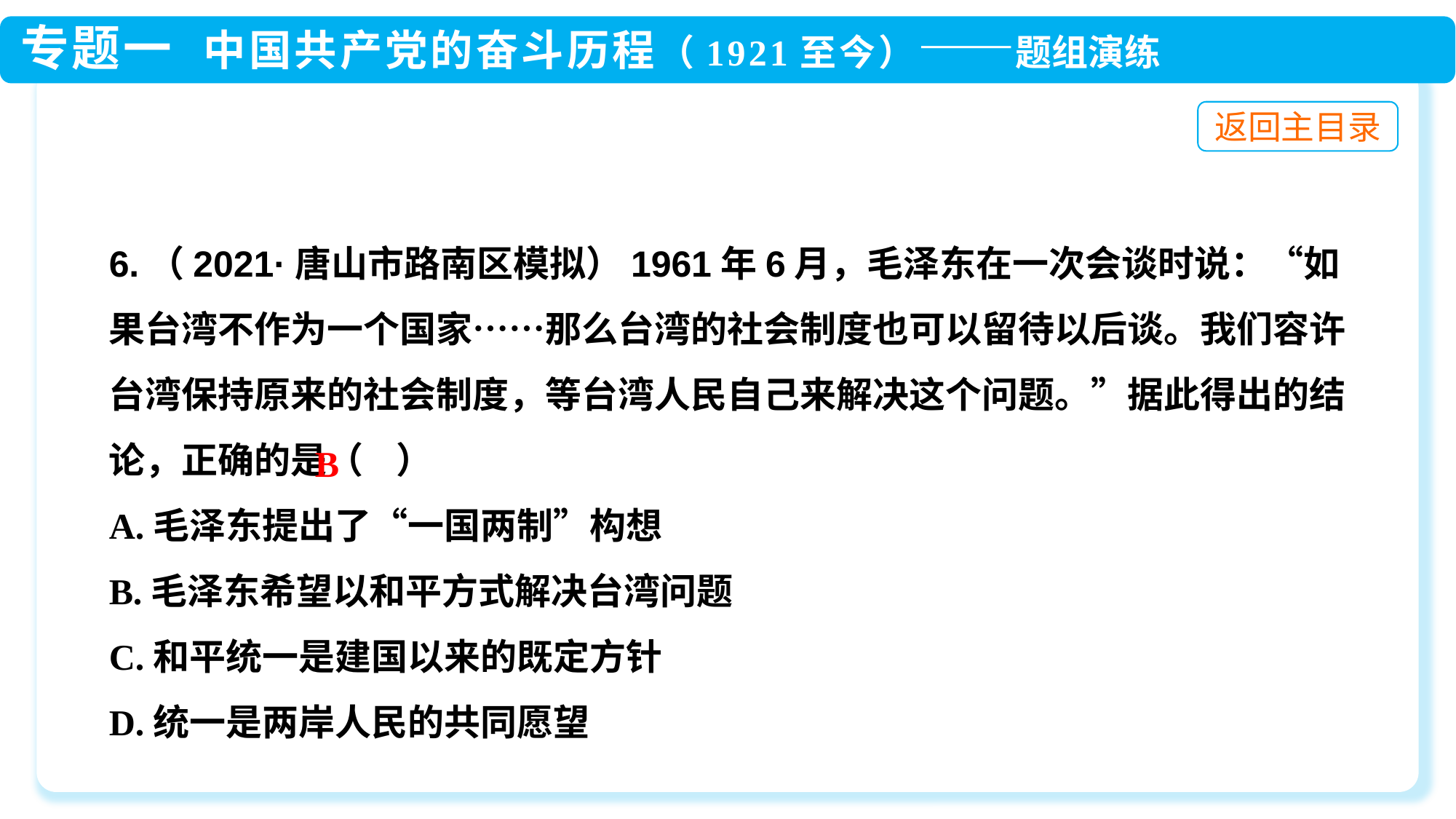

6.（2021·唐山市路南区模拟）1961年6月，毛泽东在一次会谈时说：“如果台湾不作为一个国家……那么台湾的社会制度也可以留待以后谈。我们容许台湾保持原来的社会制度，等台湾人民自己来解决这个问题。”据此得出的结论，正确的是（    ）
A.毛泽东提出了“一国两制”构想
B.毛泽东希望以和平方式解决台湾问题
C.和平统一是建国以来的既定方针
D.统一是两岸人民的共同愿望
B